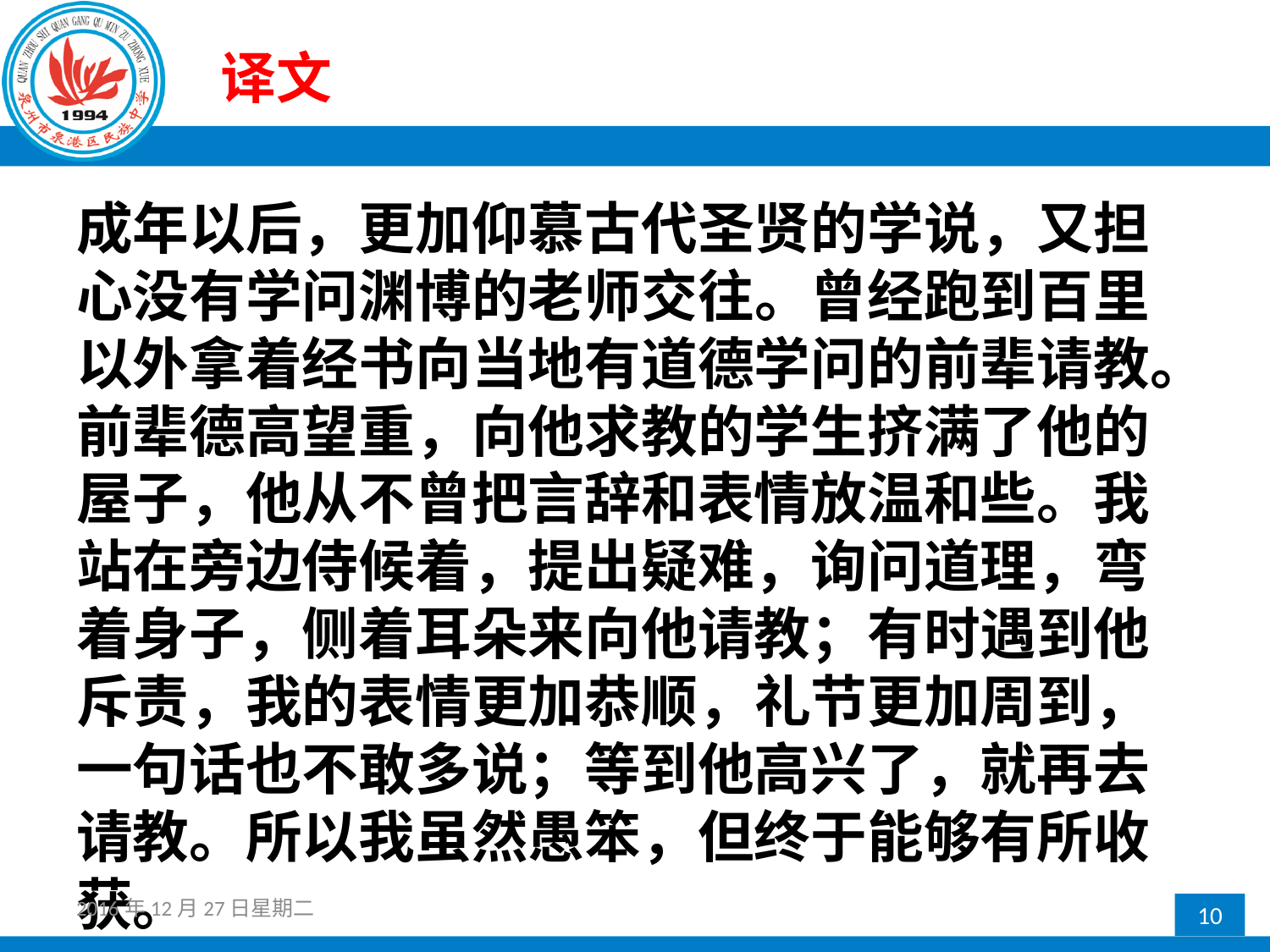

# 译文
成年以后，更加仰慕古代圣贤的学说，又担心没有学问渊博的老师交往。曾经跑到百里以外拿着经书向当地有道德学问的前辈请教。前辈德高望重，向他求教的学生挤满了他的屋子，他从不曾把言辞和表情放温和些。我站在旁边侍候着，提出疑难，询问道理，弯着身子，侧着耳朵来向他请教；有时遇到他斥责，我的表情更加恭顺，礼节更加周到，一句话也不敢多说；等到他高兴了，就再去请教。所以我虽然愚笨，但终于能够有所收获。
2016年12月27日星期二